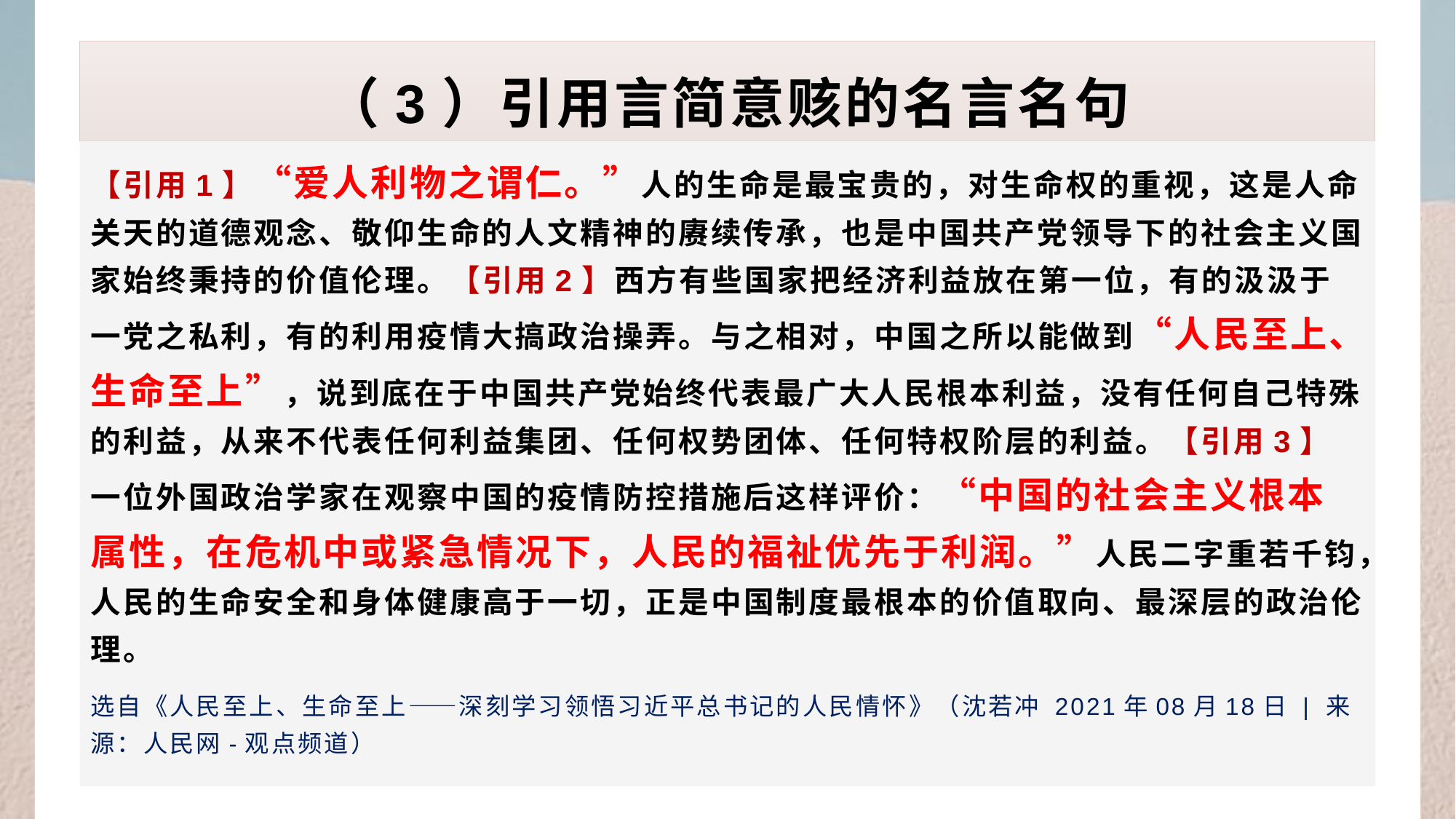

# （3）引用言简意赅的名言名句
【引用1】“爱人利物之谓仁。”人的生命是最宝贵的，对生命权的重视，这是人命关天的道德观念、敬仰生命的人文精神的赓续传承，也是中国共产党领导下的社会主义国家始终秉持的价值伦理。【引用2】西方有些国家把经济利益放在第一位，有的汲汲于一党之私利，有的利用疫情大搞政治操弄。与之相对，中国之所以能做到“人民至上、生命至上”，说到底在于中国共产党始终代表最广大人民根本利益，没有任何自己特殊的利益，从来不代表任何利益集团、任何权势团体、任何特权阶层的利益。【引用3】一位外国政治学家在观察中国的疫情防控措施后这样评价：“中国的社会主义根本属性，在危机中或紧急情况下，人民的福祉优先于利润。”人民二字重若千钧，人民的生命安全和身体健康高于一切，正是中国制度最根本的价值取向、最深层的政治伦理。
选自《人民至上、生命至上——深刻学习领悟习近平总书记的人民情怀》（沈若冲 2021年08月18日 | 来源：人民网-观点频道）